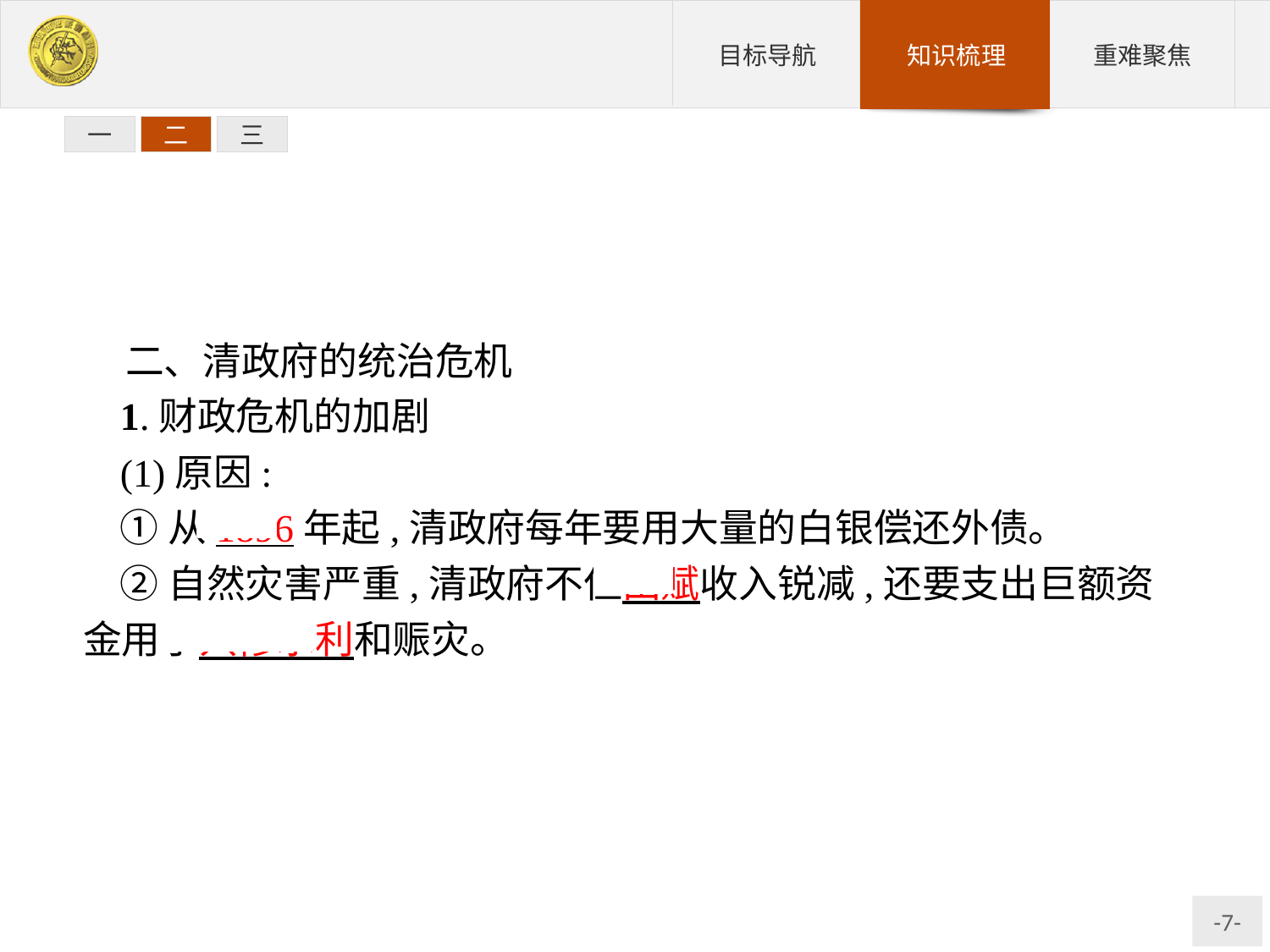

一
二
三
二、清政府的统治危机
1.财政危机的加剧
(1)原因:
①从1896年起,清政府每年要用大量的白银偿还外债。
②自然灾害严重,清政府不但田赋收入锐减,还要支出巨额资金用于兴修水利和赈灾。